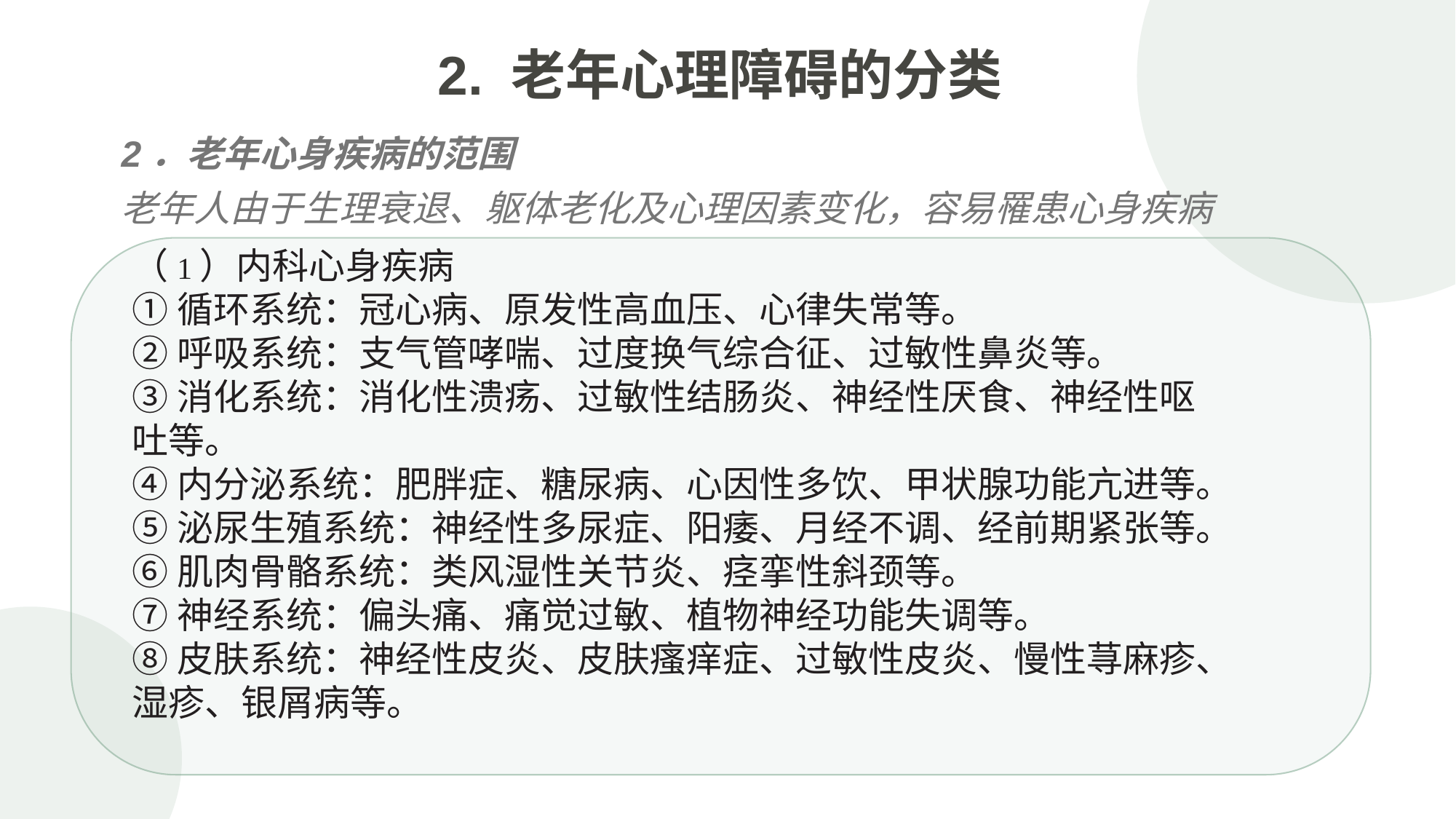

2. 老年心理障碍的分类
2．老年心身疾病的范围
老年人由于生理衰退、躯体老化及心理因素变化，容易罹患心身疾病

（1）内科心身疾病
①循环系统：冠心病、原发性高血压、心律失常等。
②呼吸系统：支气管哮喘、过度换气综合征、过敏性鼻炎等。
③消化系统：消化性溃疡、过敏性结肠炎、神经性厌食、神经性呕吐等。
④内分泌系统：肥胖症、糖尿病、心因性多饮、甲状腺功能亢进等。
⑤泌尿生殖系统：神经性多尿症、阳痿、月经不调、经前期紧张等。
⑥肌肉骨骼系统：类风湿性关节炎、痉挛性斜颈等。
⑦神经系统：偏头痛、痛觉过敏、植物神经功能失调等。
⑧皮肤系统：神经性皮炎、皮肤瘙痒症、过敏性皮炎、慢性荨麻疹、湿疹、银屑病等。